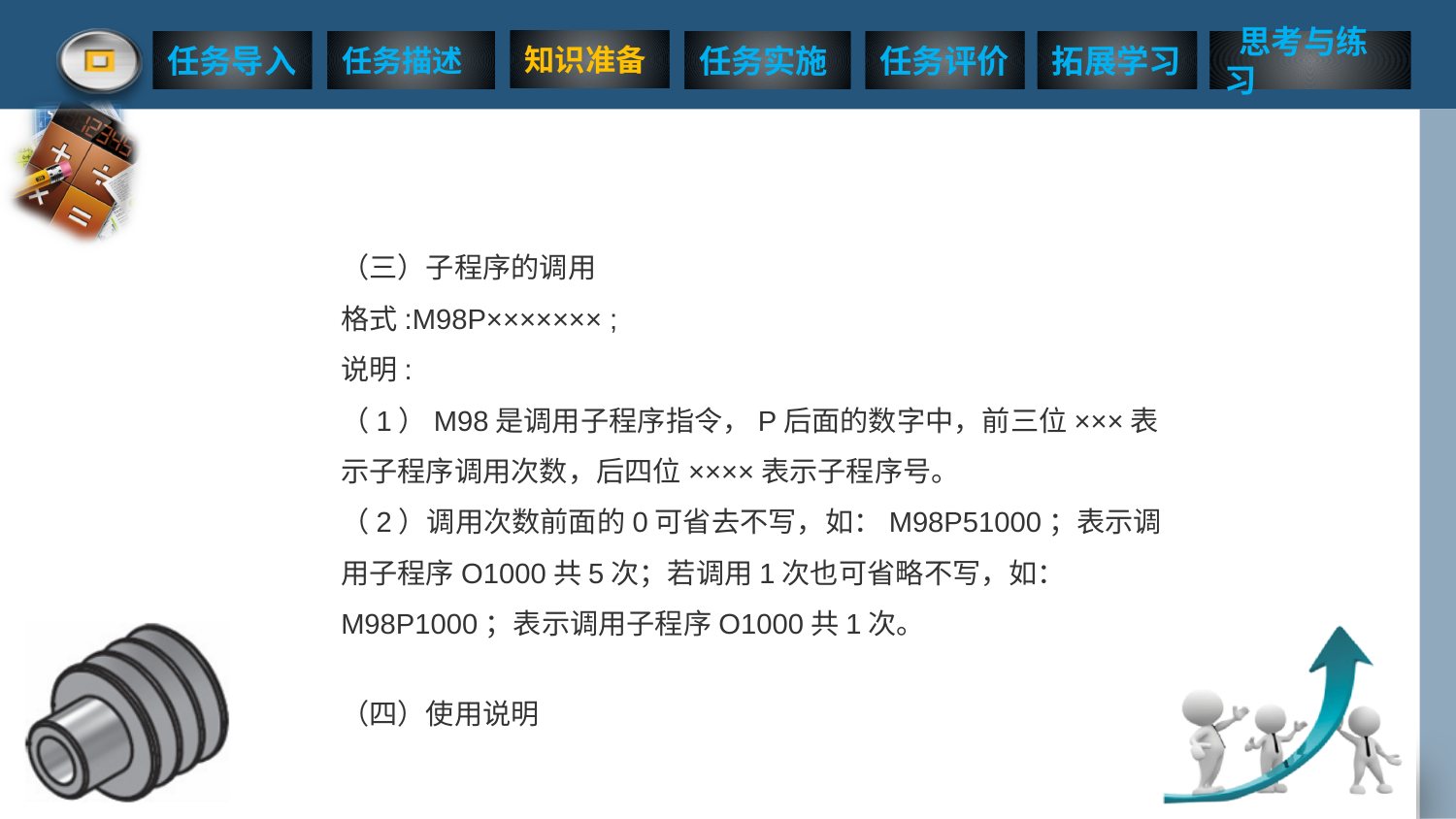

（三）子程序的调用
格式:M98P××××××× ;
说明:
（1）M98是调用子程序指令，P后面的数字中，前三位×××表示子程序调用次数，后四位××××表示子程序号。
（2）调用次数前面的0可省去不写，如：M98P51000；表示调用子程序O1000共5次；若调用1次也可省略不写，如：M98P1000；表示调用子程序O1000共1次。
（四）使用说明